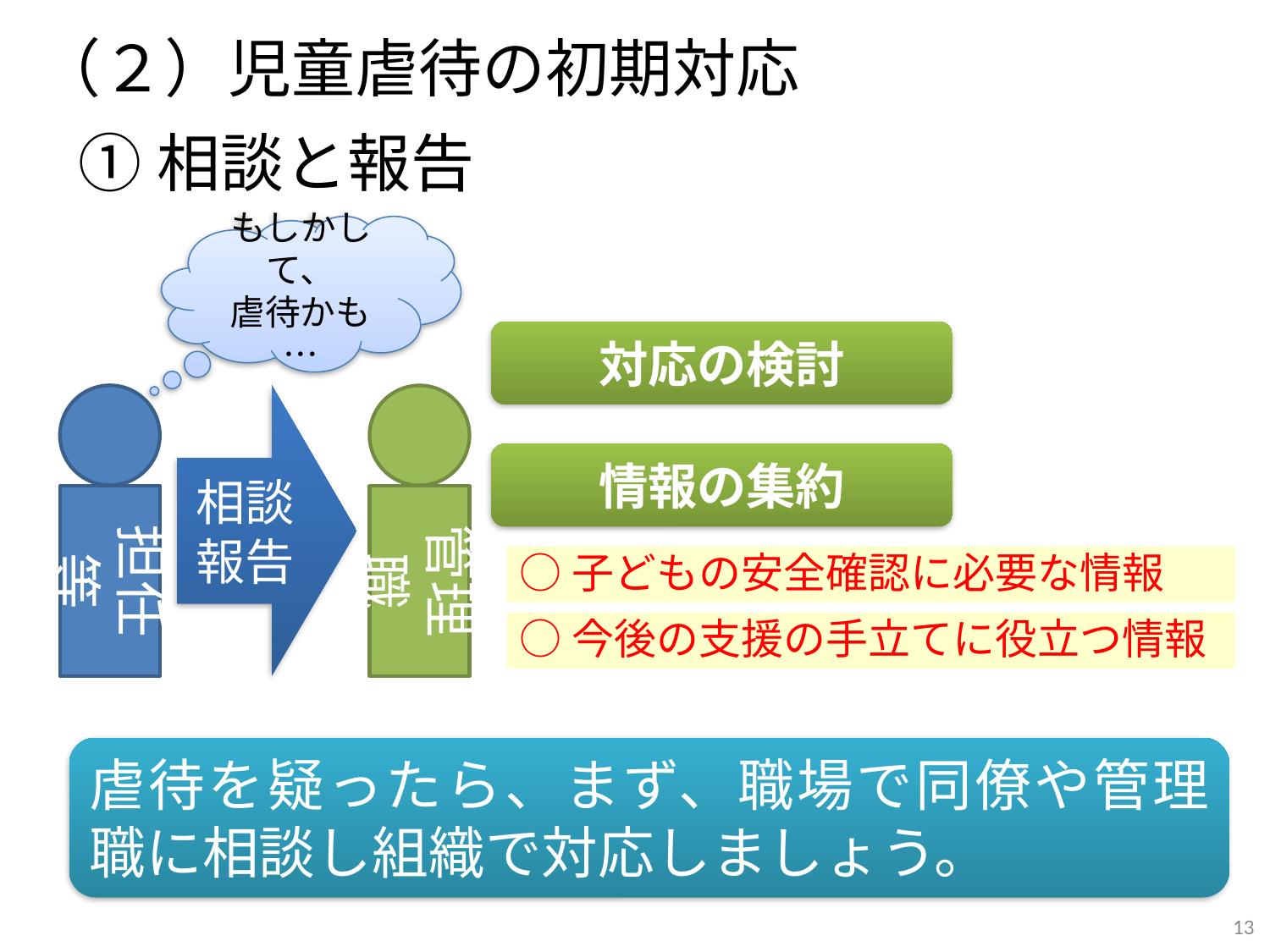

（２）児童虐待の初期対応
①相談と報告
もしかして、
虐待かも…
対応の検討

担任等
相談
報告

管理職
情報の集約
○子どもの安全確認に必要な情報
○今後の支援の手立てに役立つ情報
虐待を疑ったら、まず、職場で同僚や管理職に相談し組織で対応しましょう。
13